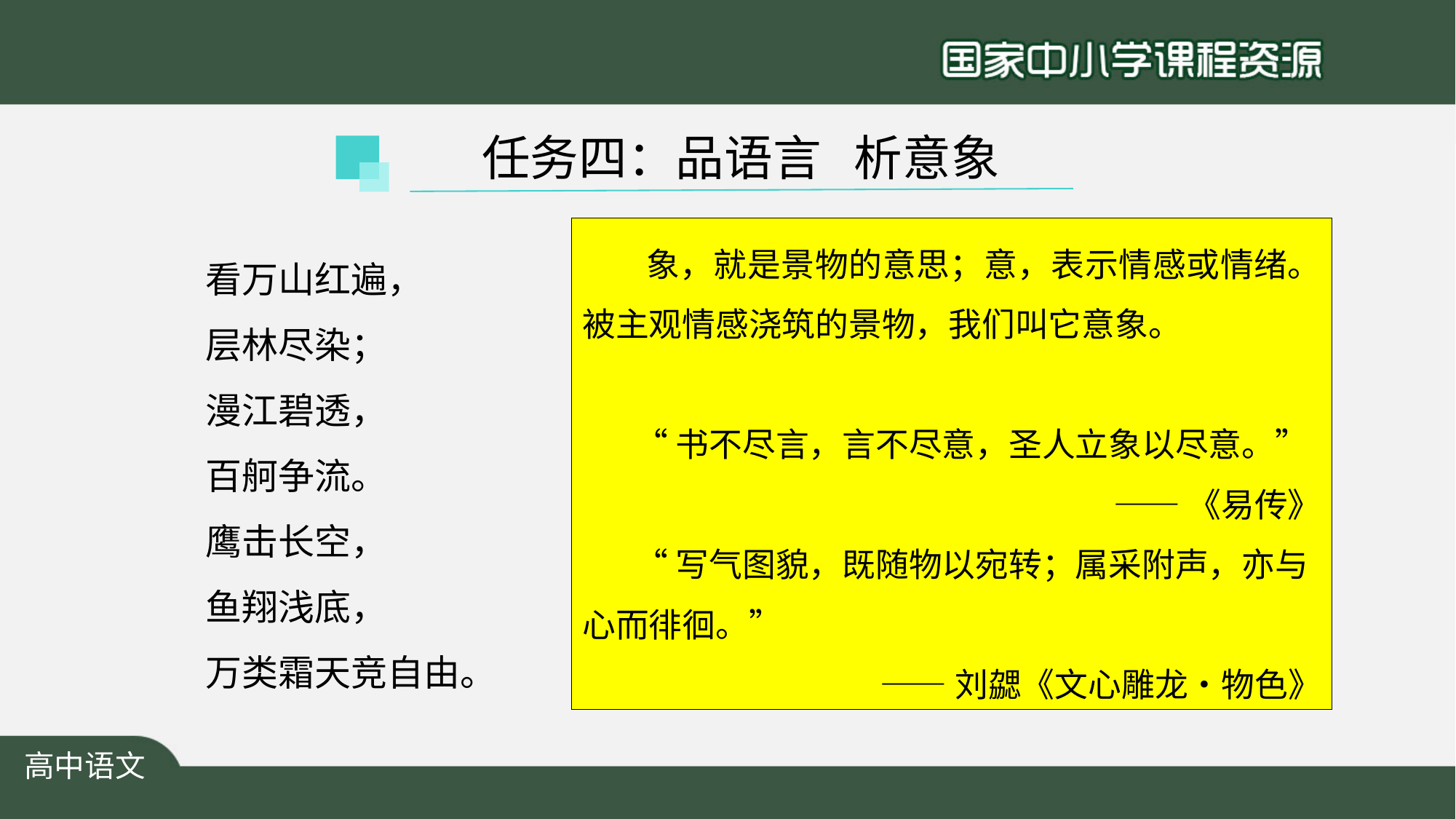

任务四：品语言   析意象

       象，就是景物的意思；意，表示情感或情绪。被主观情感浇筑的景物，我们叫它意象。

       “书不尽言，言不尽意，圣人立象以尽意。”
——《易传》
       “写气图貌，既随物以宛转；属采附声，亦与心而徘徊。”
——刘勰《文心雕龙•物色》
看万山红遍，
层林尽染；
漫江碧透，
百舸争流。
鹰击长空，
鱼翔浅底，
万类霜天竞自由。